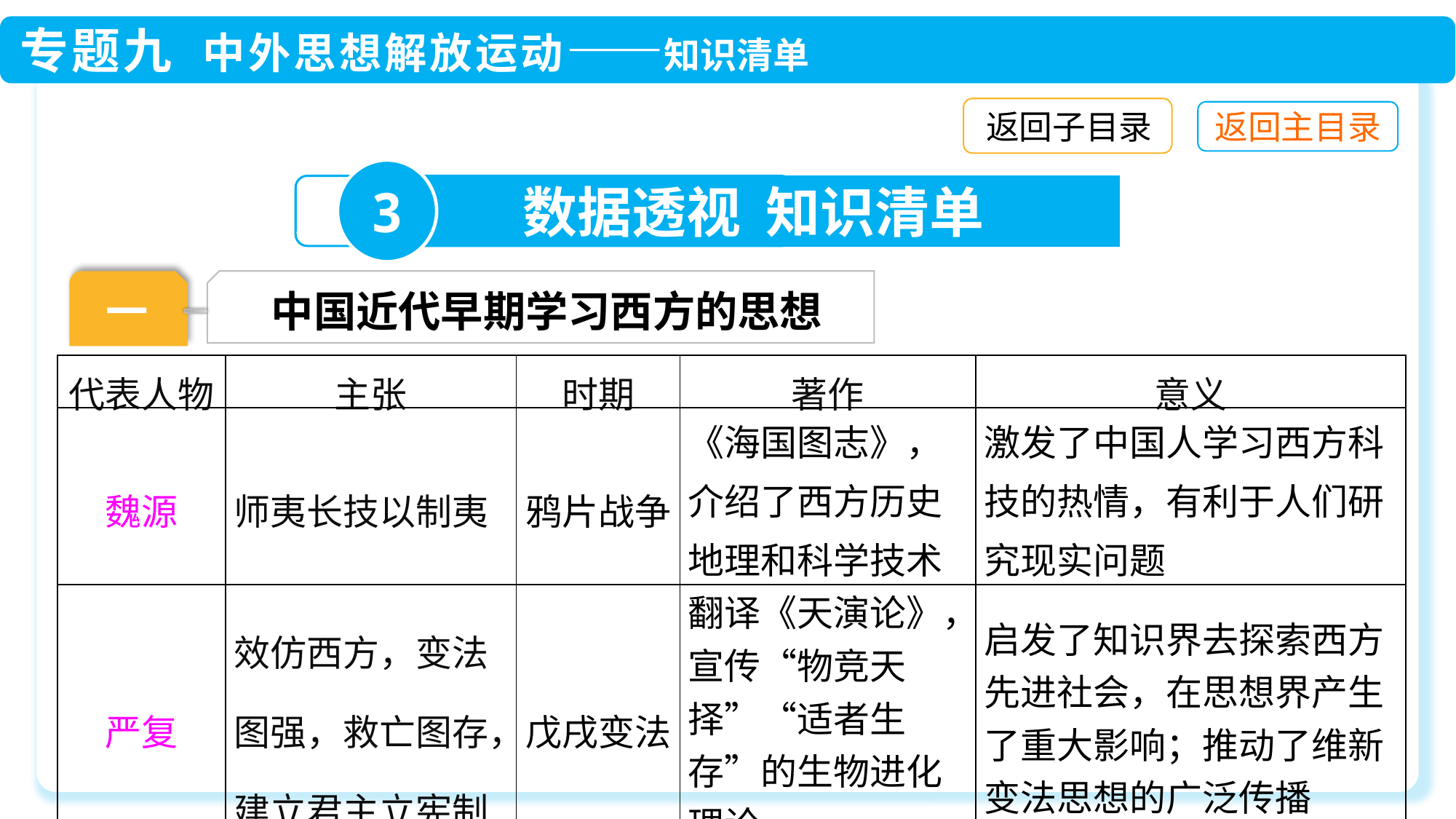

返回子目录
3

数据透视  知识清单
一
中国近代早期学习西方的思想

| 代表人物 | 主张 | 时期 | 著作 | 意义 |
| --- | --- | --- | --- | --- |
| 魏源 | 师夷长技以制夷 | 鸦片战争 | 《海国图志》，介绍了西方历史地理和科学技术 | 激发了中国人学习西方科技的热情，有利于人们研究现实问题 |
| 严复 | 效仿西方，变法图强，救亡图存，建立君主立宪制 | 戊戌变法 | 翻译《天演论》，宣传“物竞天择”“适者生存”的生物进化理论 | 启发了知识界去探索西方先进社会，在思想界产生了重大影响；推动了维新变法思想的广泛传播 |